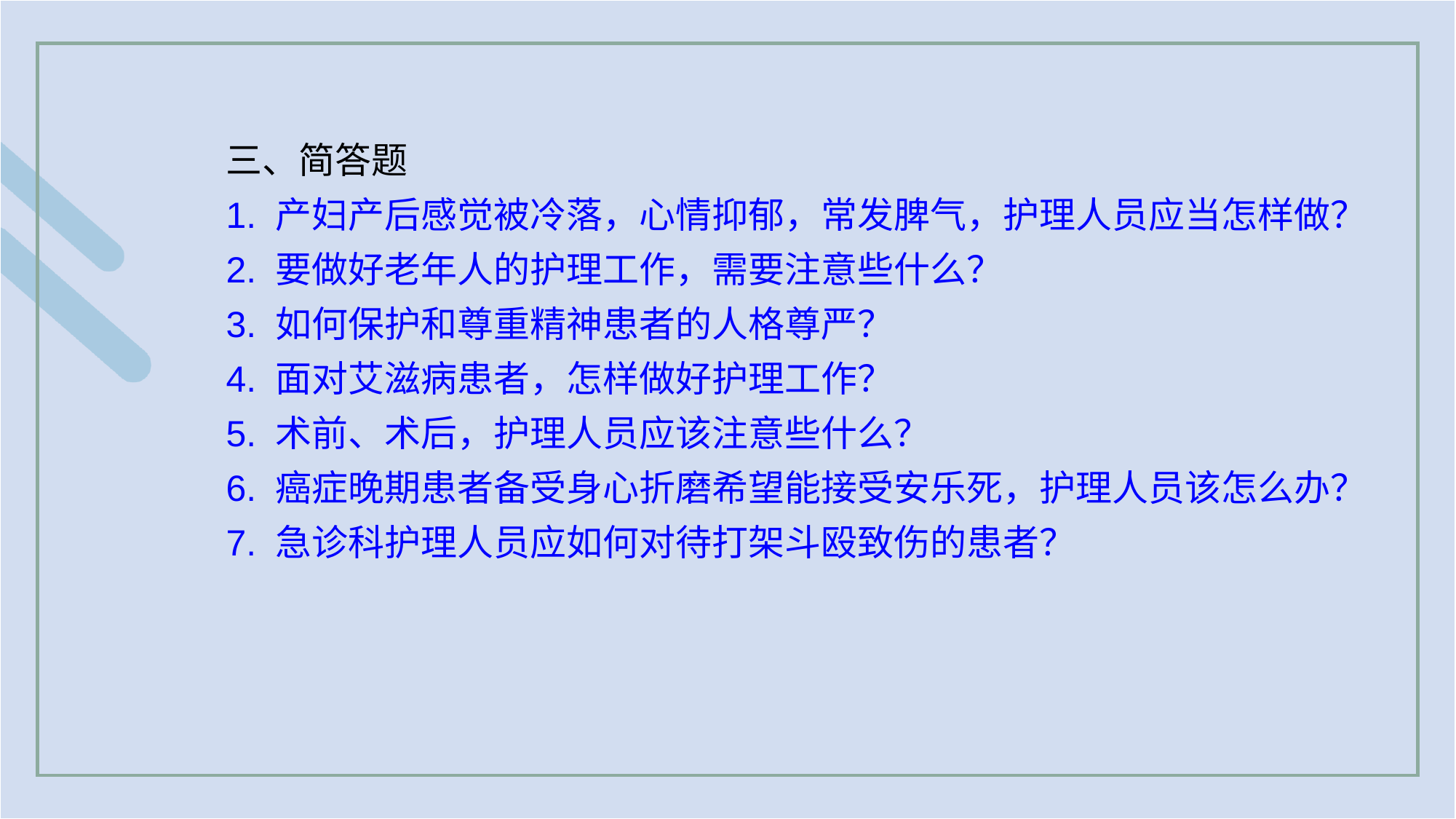

三、简答题
1. 产妇产后感觉被冷落，心情抑郁，常发脾气，护理人员应当怎样做？
2. 要做好老年人的护理工作，需要注意些什么？
3. 如何保护和尊重精神患者的人格尊严？
4. 面对艾滋病患者，怎样做好护理工作？
5. 术前、术后，护理人员应该注意些什么？
6. 癌症晚期患者备受身心折磨希望能接受安乐死，护理人员该怎么办？
7. 急诊科护理人员应如何对待打架斗殴致伤的患者？